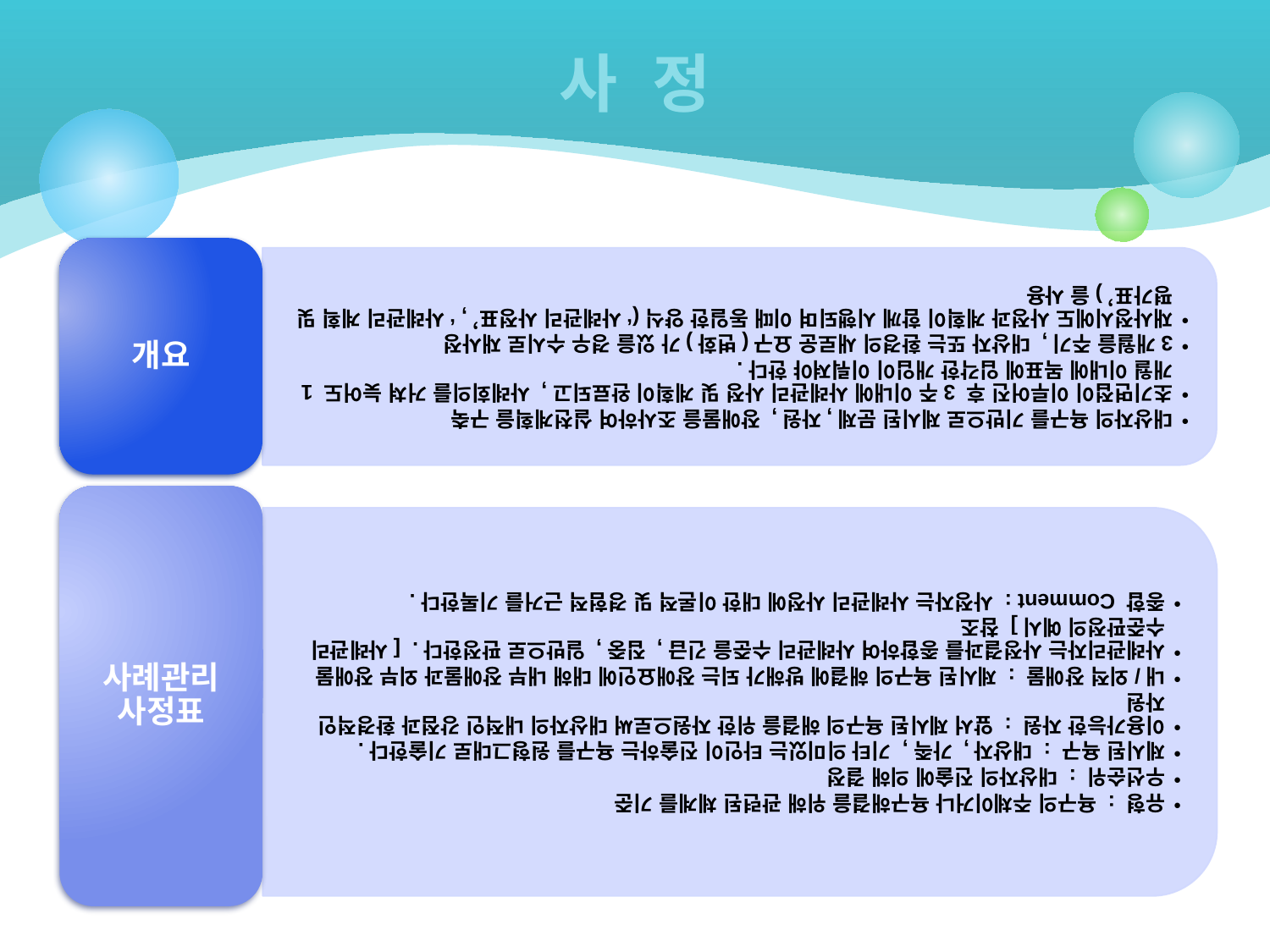

# 사  정
대상자의 욕구를 기반으로 제시된 문제,자원, 장애물을 조사하여 실천계획을 구축
초기면접이 이루어진 후 3주 이내에 사례관리 사정 및 계획이 완료되고, 사례회의를 거쳐 늦어도 1개월 이내에 목표에 입각한 개입이 이뤄져야 한다.
3개월을 주기, 대상자 또는 환경의 새로운 요구(변화)가 있을 경우 수시로 재사정
재사정시에도 사정과 계획이 함께 시행되며 이때 동일한 양식(‘사례관리 사정표’, ‘사례관리 계획 및 평가표’)을 사용
개요
유형 : 욕구의 주체이거나 욕구해결을 위해 관련된 체계를 기준
우선순위 : 대상자의 진술에 의해 결정
제시된 욕구 : 대상자, 가족, 기타 의미있는 타인이 진술하는 욕구를 원형그대로 기술한다.
이용가능한 자원 : 앞서 제시된 욕구의 해결을 위한 자원으로써 대상자의 내적인 강점과 환경적인 자원
내/외적 장애물 : 제시된 욕구의 해결에 방해가 되는 장애요인에 대해 내부 장애물과 외부 장애물
사례관리자는 사정결과를 종합하여 사례관리 수준을 긴급, 집중, 일반으로 판정한다.  [사례관리 수준판정의 예시] 참조
종합 Comment : 사정자는 사례관리 사정에 대한 이론적 및 경험적 근거를 기록한다.
사례관리 사정표